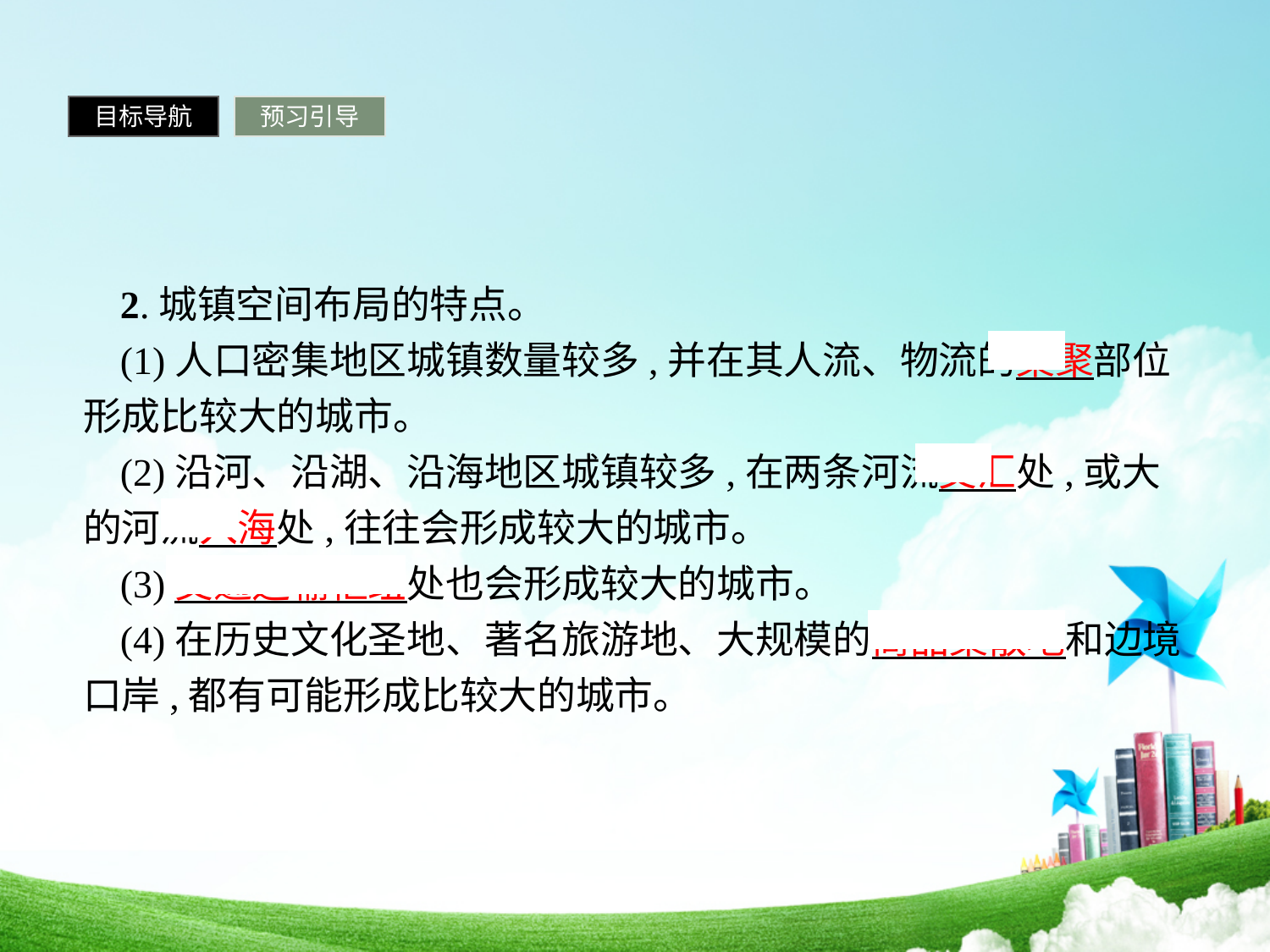

目标导航
预习引导
2.城镇空间布局的特点。
(1)人口密集地区城镇数量较多,并在其人流、物流的集聚部位形成比较大的城市。
(2)沿河、沿湖、沿海地区城镇较多,在两条河流交汇处,或大的河流入海处,往往会形成较大的城市。
(3)交通运输枢纽处也会形成较大的城市。
(4)在历史文化圣地、著名旅游地、大规模的商品集散地和边境口岸,都有可能形成比较大的城市。